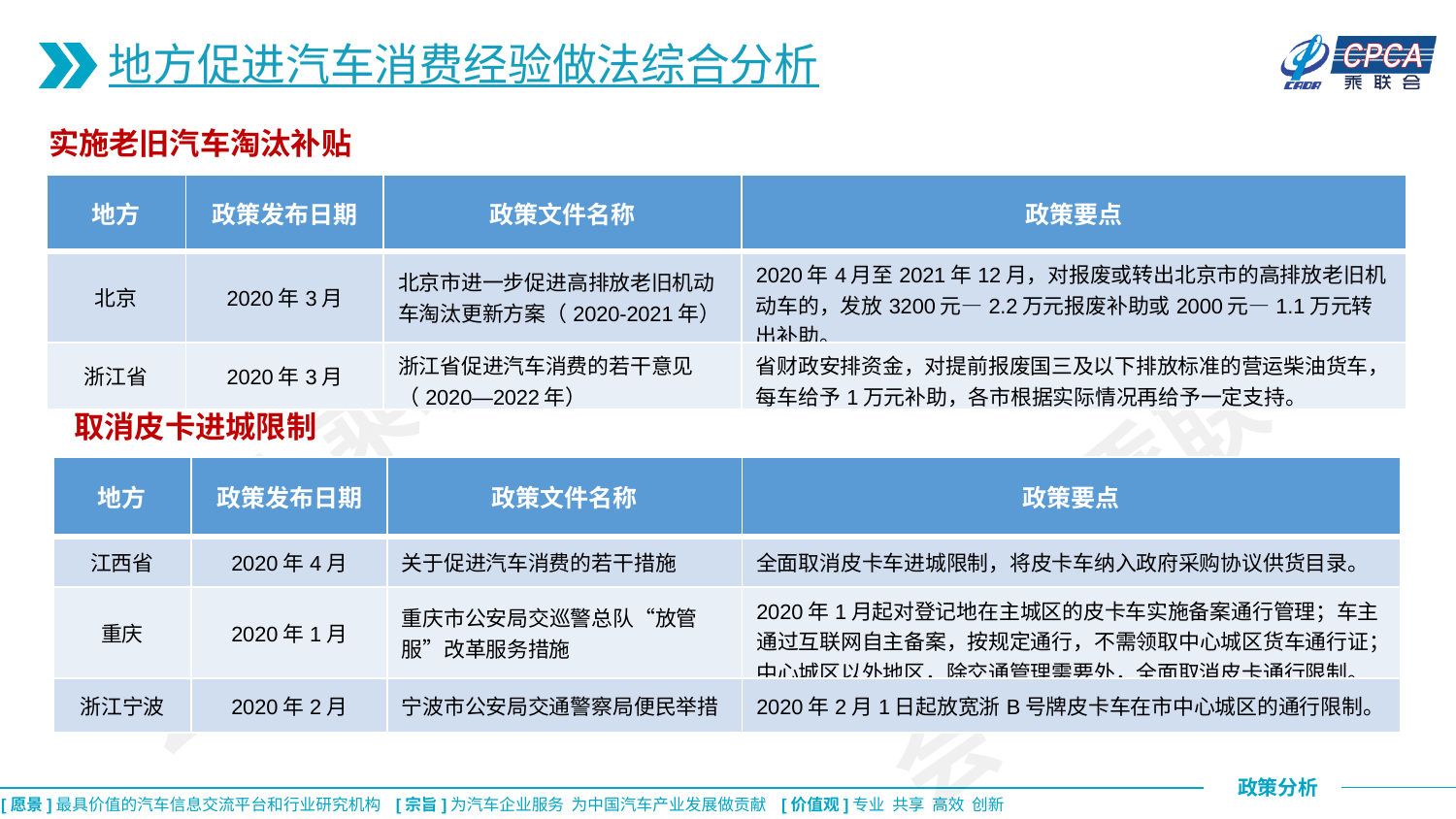

地方促进汽车消费经验做法综合分析
实施老旧汽车淘汰补贴
| 地方 | 政策发布日期 | 政策文件名称 | 政策要点 |
| --- | --- | --- | --- |
| 北京 | 2020年3月 | 北京市进一步促进高排放老旧机动车淘汰更新方案（2020-2021年） | 2020年4月至2021年12月，对报废或转出北京市的高排放老旧机动车的，发放3200元—2.2万元报废补助或2000元—1.1万元转出补助。 |
| 浙江省 | 2020年3月 | 浙江省促进汽车消费的若干意见（2020—2022年） | 省财政安排资金，对提前报废国三及以下排放标准的营运柴油货车，每车给予1万元补助，各市根据实际情况再给予一定支持。 |
CPCA乘联会
取消皮卡进城限制
CPCA乘联会
| 地方 | 政策发布日期 | 政策文件名称 | 政策要点 |
| --- | --- | --- | --- |
| 江西省 | 2020年4月 | 关于促进汽车消费的若干措施 | 全面取消皮卡车进城限制，将皮卡车纳入政府采购协议供货目录。 |
| 重庆 | 2020年1月 | 重庆市公安局交巡警总队“放管服”改革服务措施 | 2020年1月起对登记地在主城区的皮卡车实施备案通行管理；车主通过互联网自主备案，按规定通行，不需领取中心城区货车通行证；中心城区以外地区，除交通管理需要外，全面取消皮卡通行限制。 |
| 浙江宁波 | 2020年2月 | 宁波市公安局交通警察局便民举措 | 2020年2月1日起放宽浙B号牌皮卡车在市中心城区的通行限制。 |